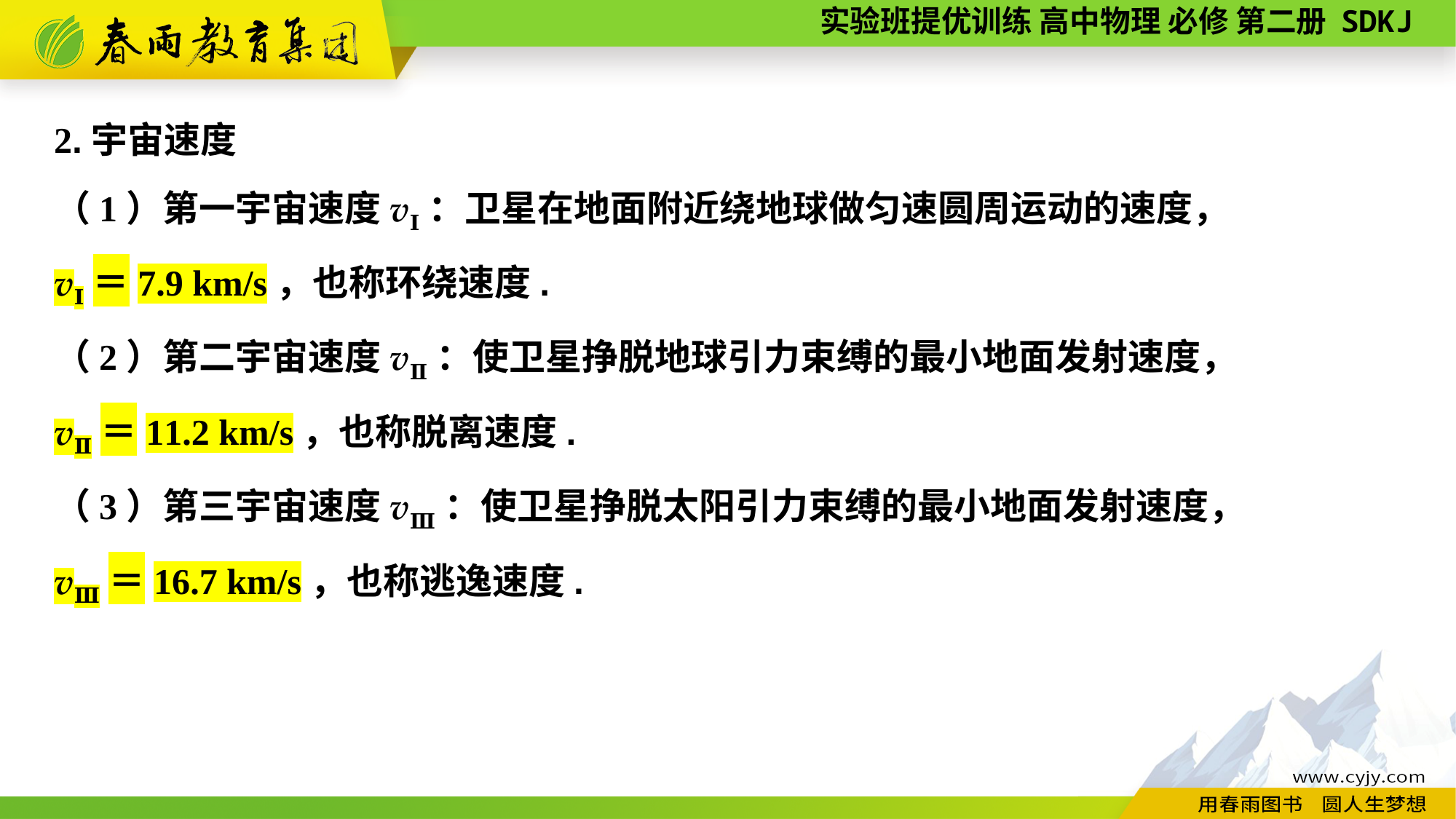

2.宇宙速度
（1）第一宇宙速度vⅠ：卫星在地面附近绕地球做匀速圆周运动的速度，
vⅠ＝7.9 km/s，也称环绕速度.
（2）第二宇宙速度vⅡ：使卫星挣脱地球引力束缚的最小地面发射速度，
vⅡ＝11.2 km/s，也称脱离速度.
（3）第三宇宙速度vⅢ：使卫星挣脱太阳引力束缚的最小地面发射速度，
vⅢ＝16.7 km/s，也称逃逸速度.